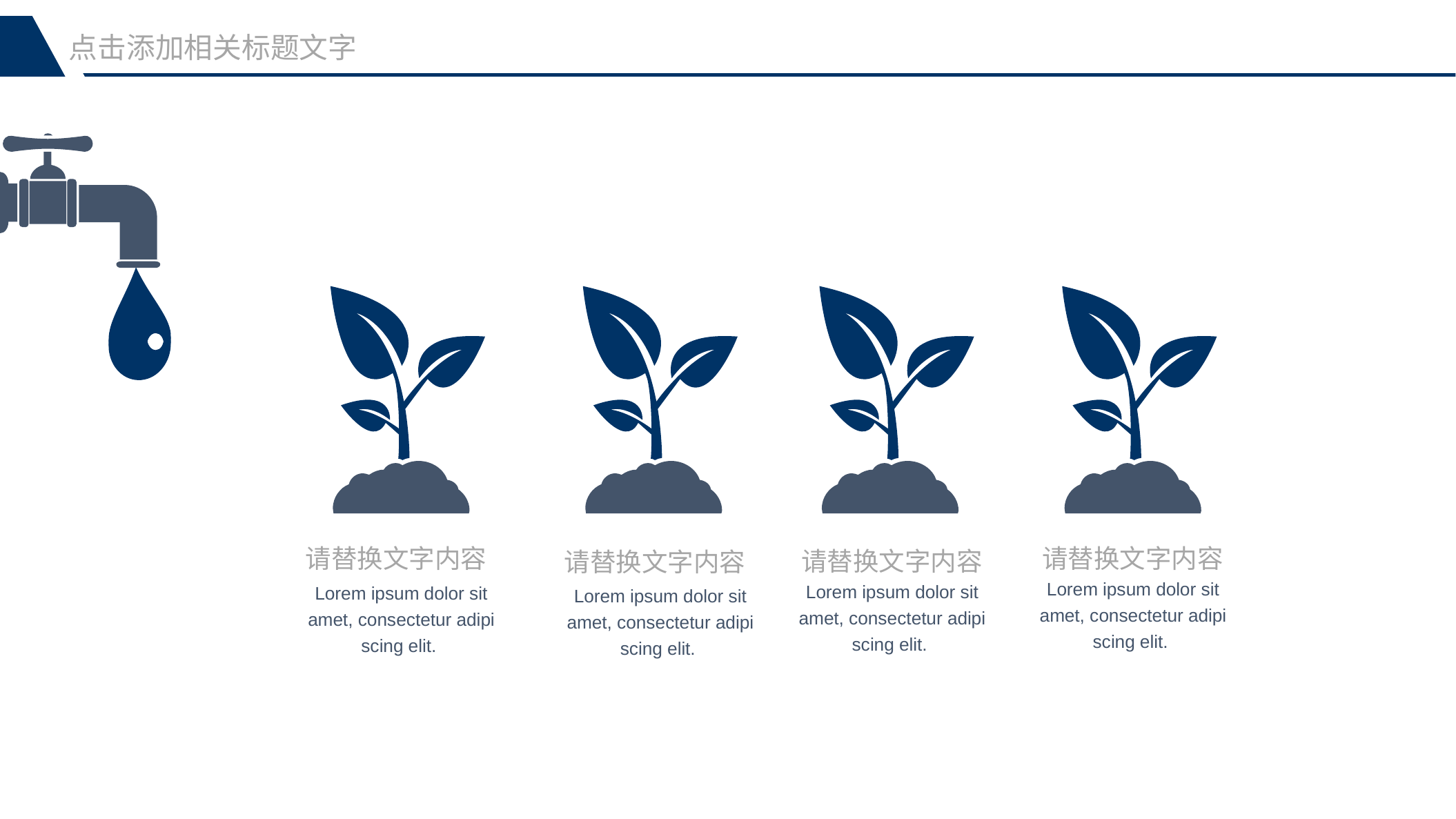

点击添加相关标题文字

请替换文字内容
Lorem ipsum dolor sit amet, consectetur adipi scing elit.
请替换文字内容
Lorem ipsum dolor sit amet, consectetur adipi scing elit.
请替换文字内容
Lorem ipsum dolor sit amet, consectetur adipi scing elit.
请替换文字内容
Lorem ipsum dolor sit amet, consectetur adipi scing elit.